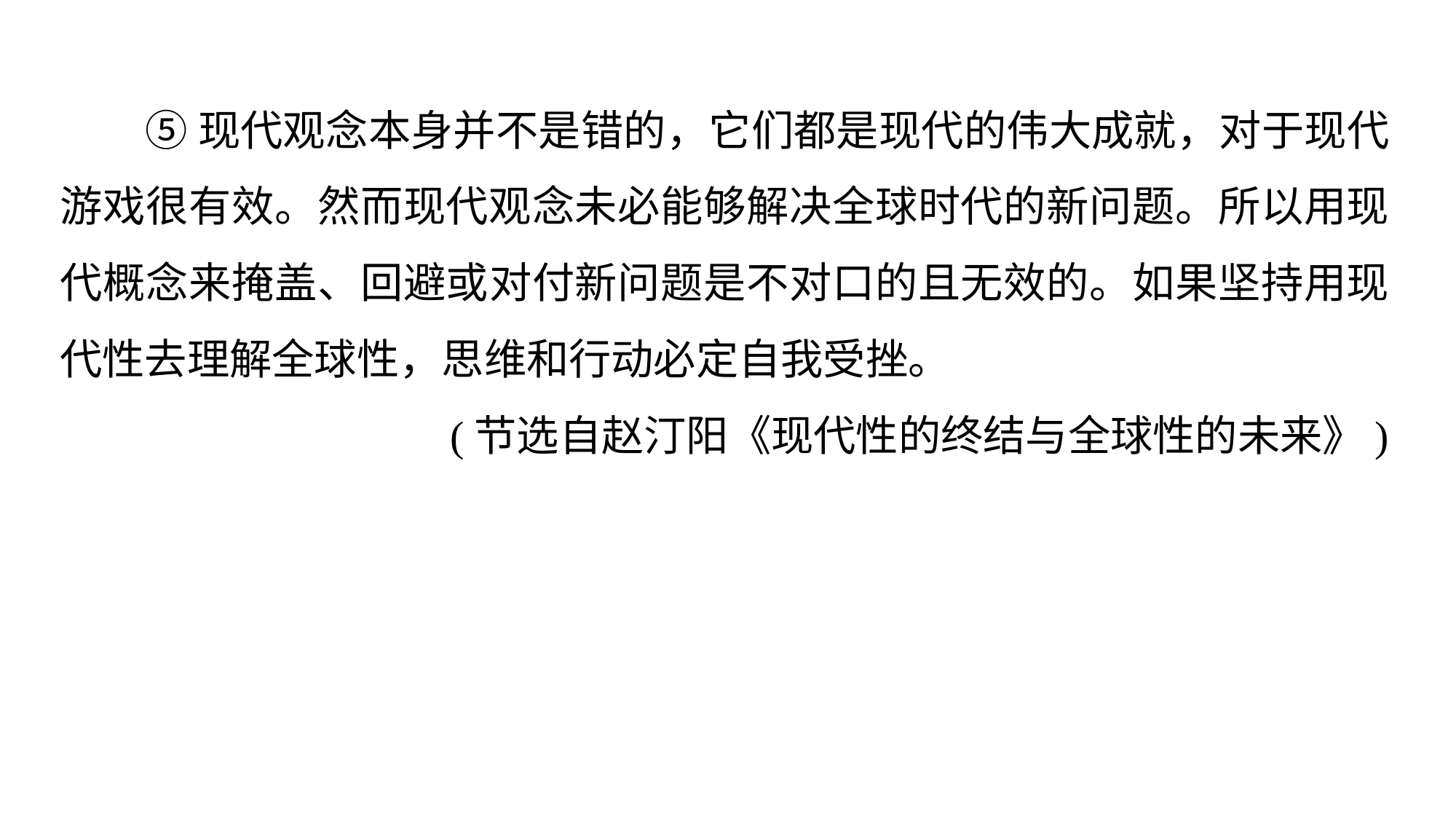

⑤现代观念本身并不是错的，它们都是现代的伟大成就，对于现代游戏很有效。然而现代观念未必能够解决全球时代的新问题。所以用现代概念来掩盖、回避或对付新问题是不对口的且无效的。如果坚持用现代性去理解全球性，思维和行动必定自我受挫。
(节选自赵汀阳《现代性的终结与全球性的未来》)